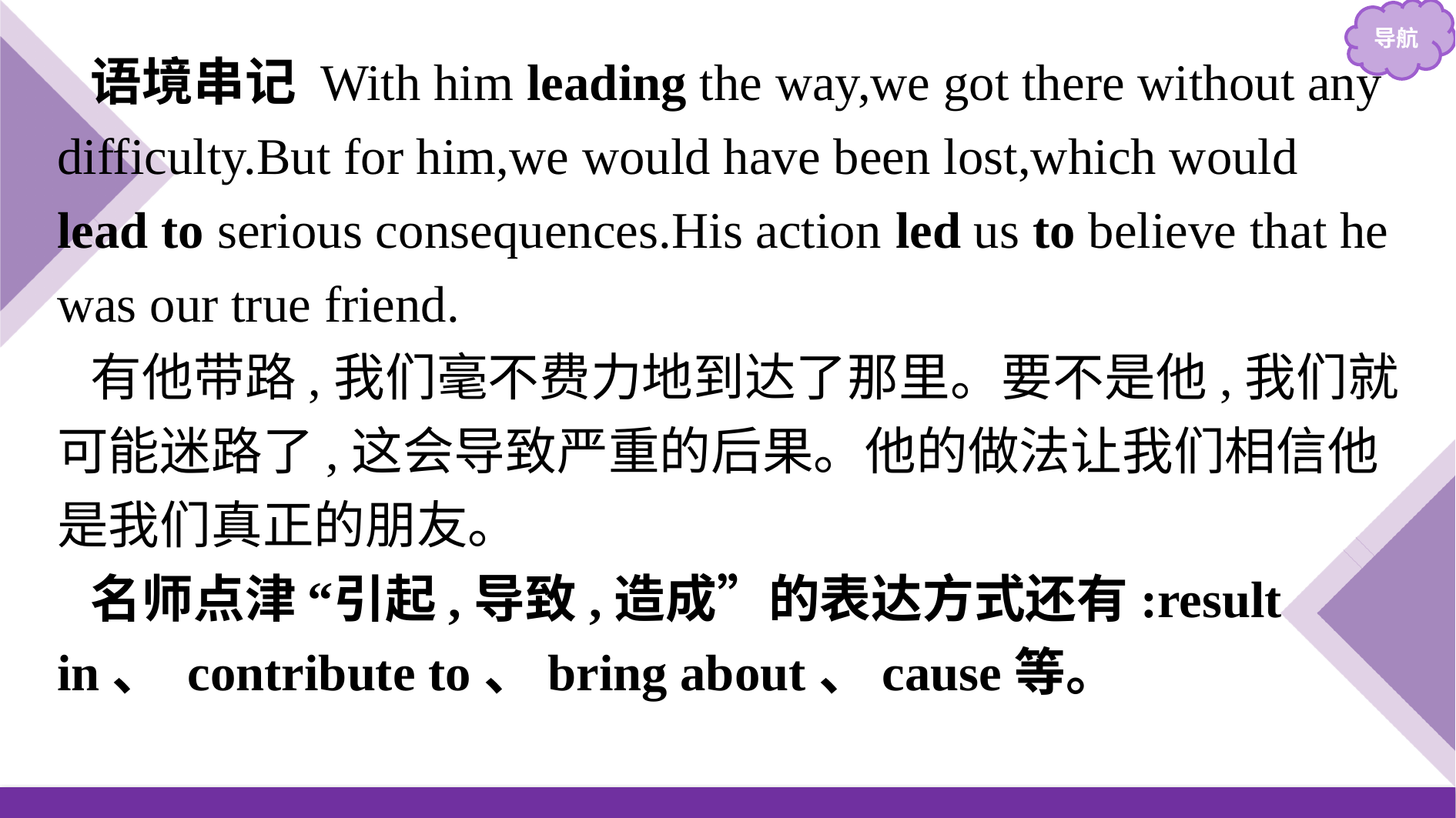

语境串记 With him leading the way,we got there without any difficulty.But for him,we would have been lost,which would lead to serious consequences.His action led us to believe that he was our true friend.
有他带路,我们毫不费力地到达了那里。要不是他,我们就可能迷路了,这会导致严重的后果。他的做法让我们相信他是我们真正的朋友。
名师点津 “引起,导致,造成”的表达方式还有:result in、 contribute to、bring about、cause等。